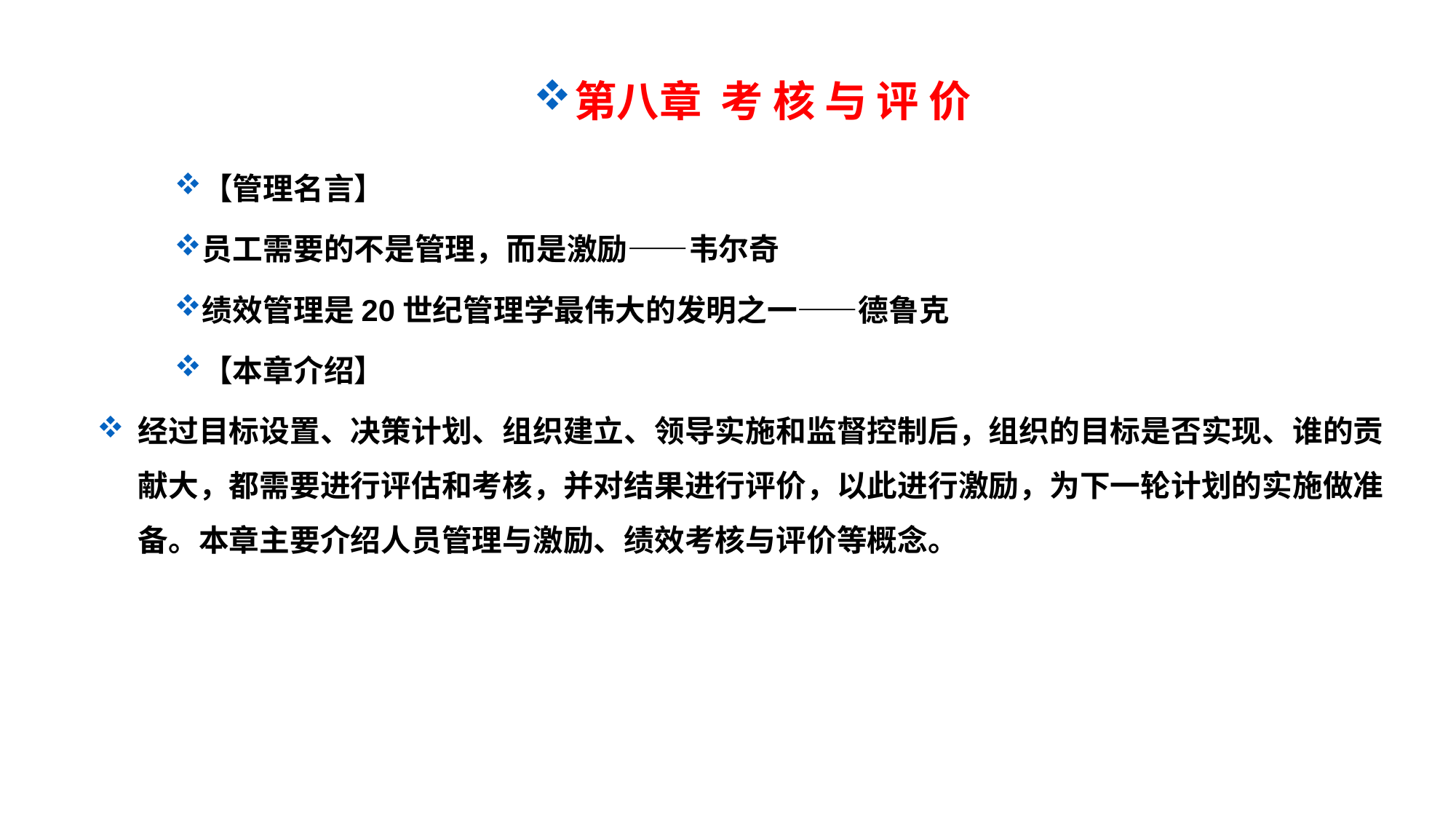

第八章  考 核 与 评 价
【管理名言】
员工需要的不是管理，而是激励——韦尔奇
绩效管理是20世纪管理学最伟大的发明之一——德鲁克
【本章介绍】
经过目标设置、决策计划、组织建立、领导实施和监督控制后，组织的目标是否实现、谁的贡献大，都需要进行评估和考核，并对结果进行评价，以此进行激励，为下一轮计划的实施做准备。本章主要介绍人员管理与激励、绩效考核与评价等概念。
1